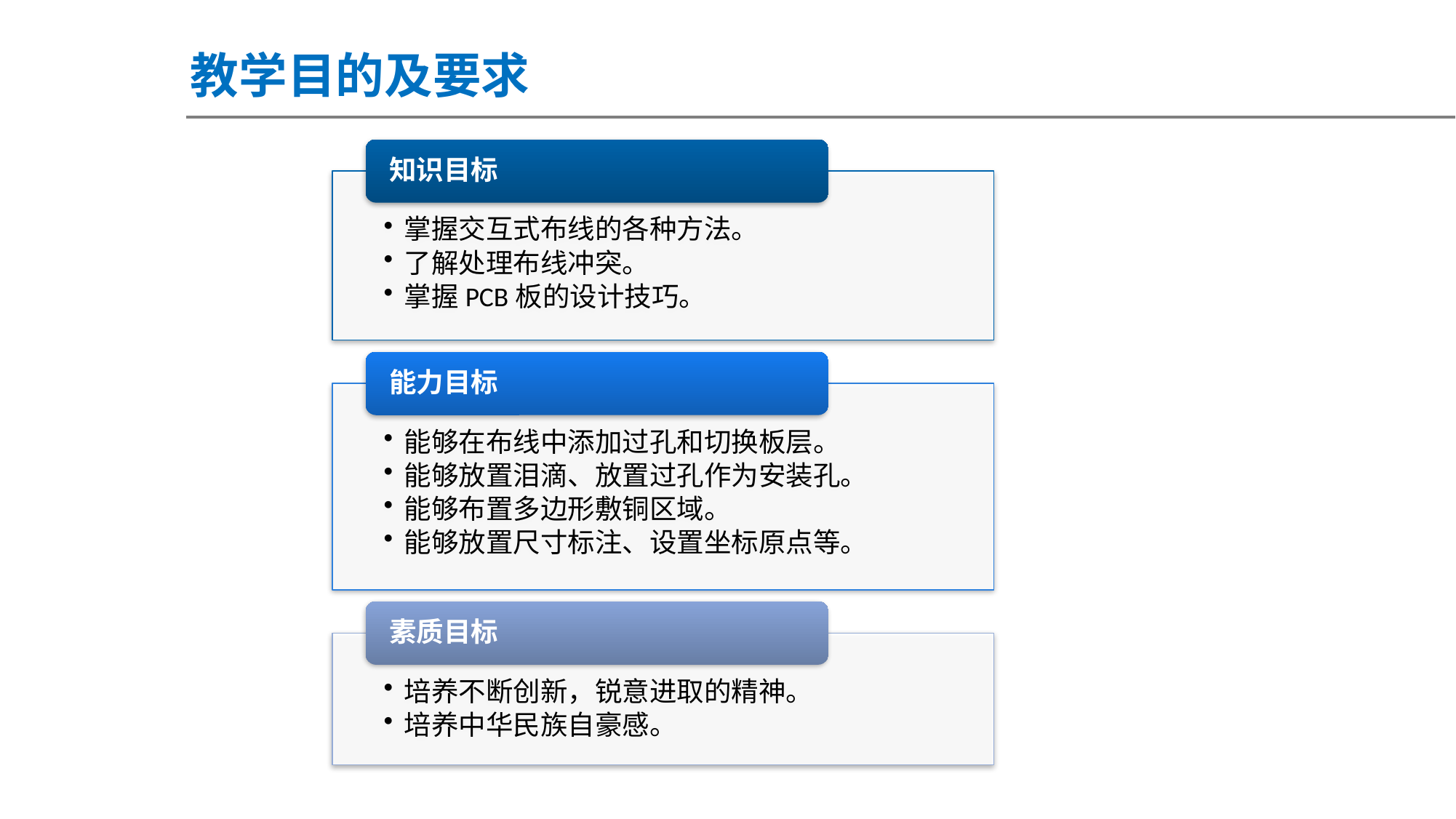

教学目的及要求
掌握交互式布线的各种方法。
了解处理布线冲突。
掌握PCB板的设计技巧。
知识目标
能够在布线中添加过孔和切换板层。
能够放置泪滴、放置过孔作为安装孔。
能够布置多边形敷铜区域。
能够放置尺寸标注、设置坐标原点等。
能力目标
培养不断创新，锐意进取的精神。
培养中华民族自豪感。
素质目标